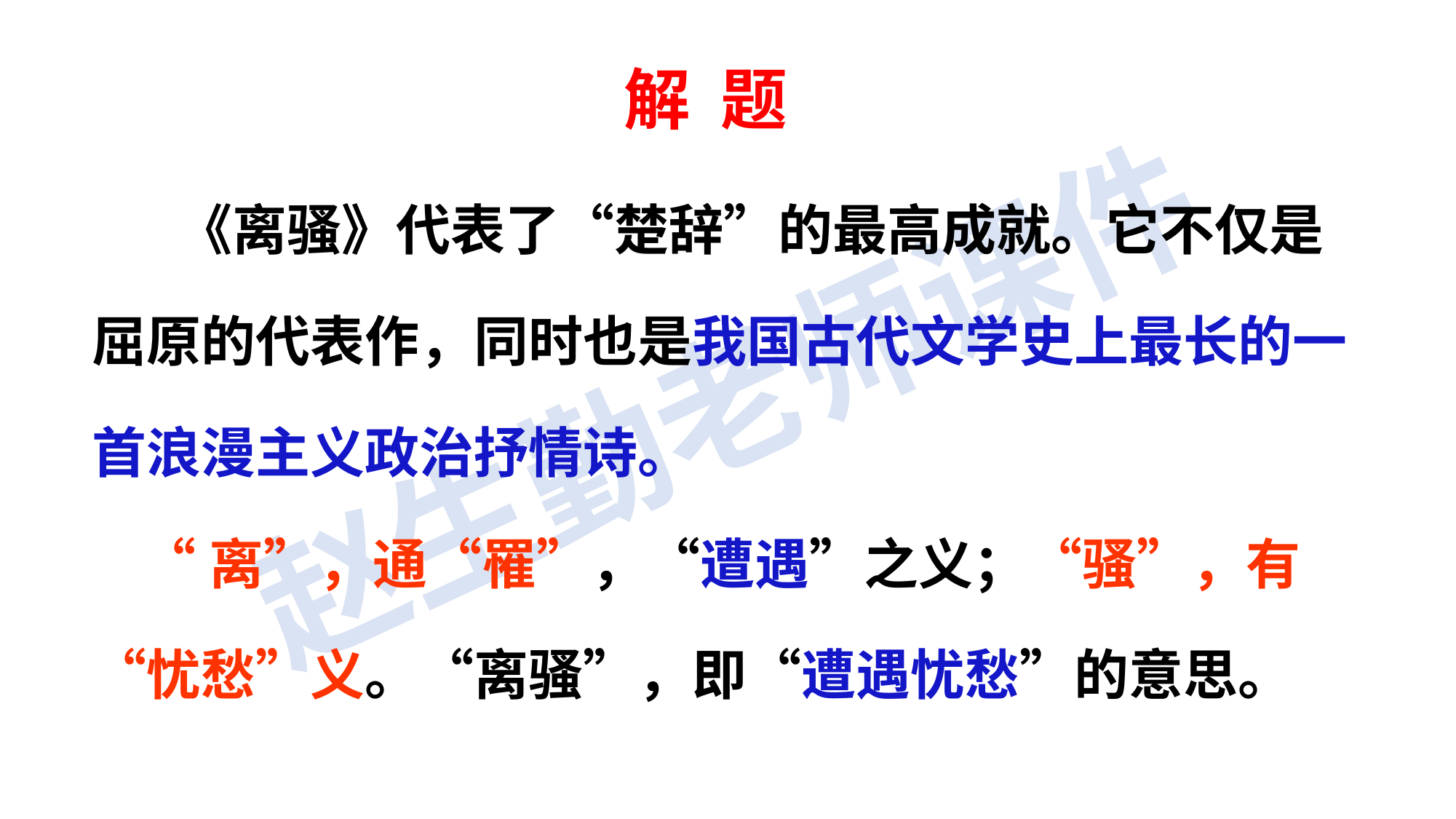

解  题
      《离骚》代表了“楚辞”的最高成就。它不仅是屈原的代表作，同时也是我国古代文学史上最长的一首浪漫主义政治抒情诗。
    “离”，通“罹”，“遭遇”之义；“骚”，有“忧愁”义。“离骚”，即“遭遇忧愁”的意思。